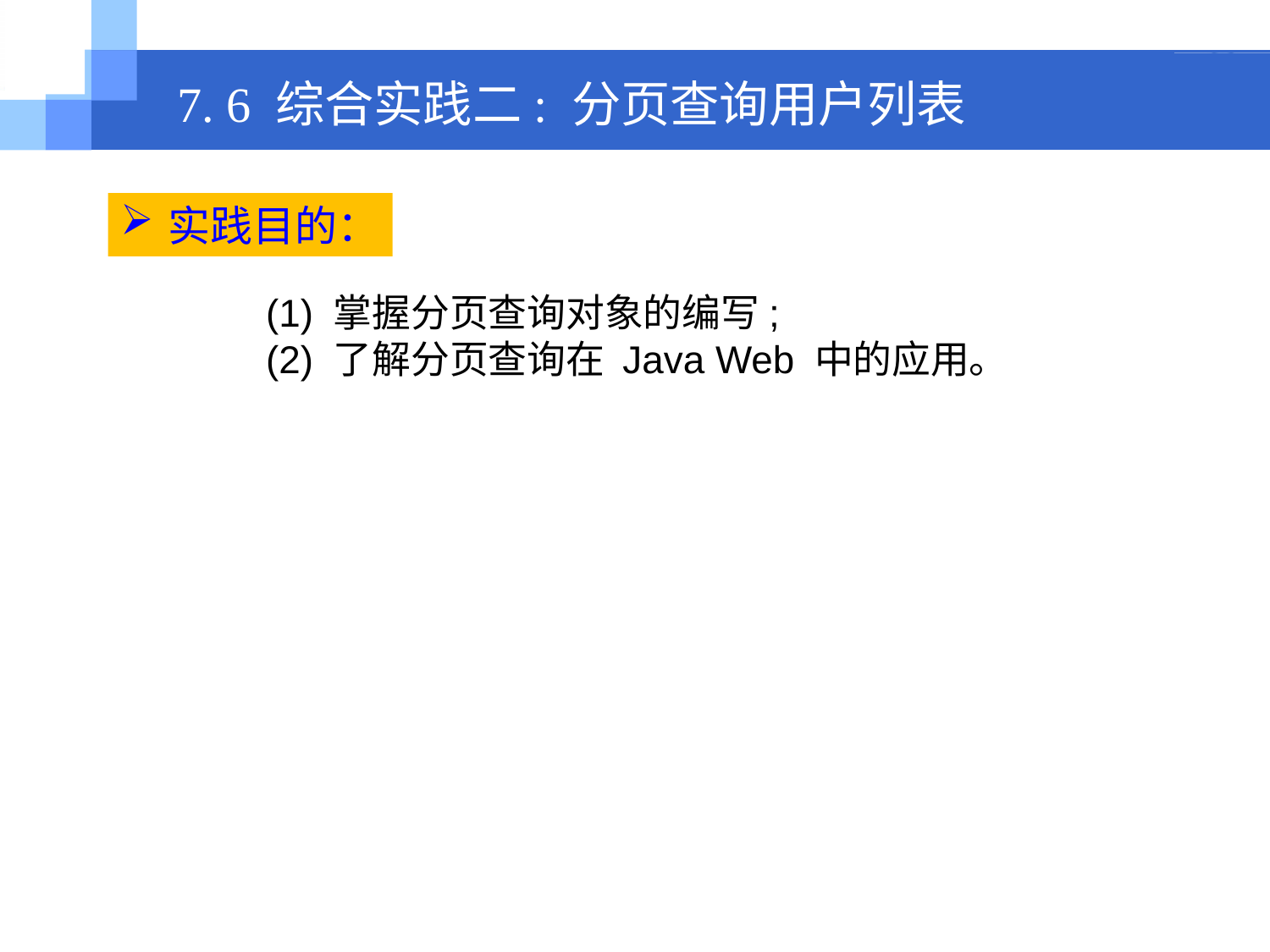

7. 6 综合实践二: 分页查询用户列表
实践目的：
(1) 掌握分页查询对象的编写;
(2) 了解分页查询在 Java Web 中的应用。